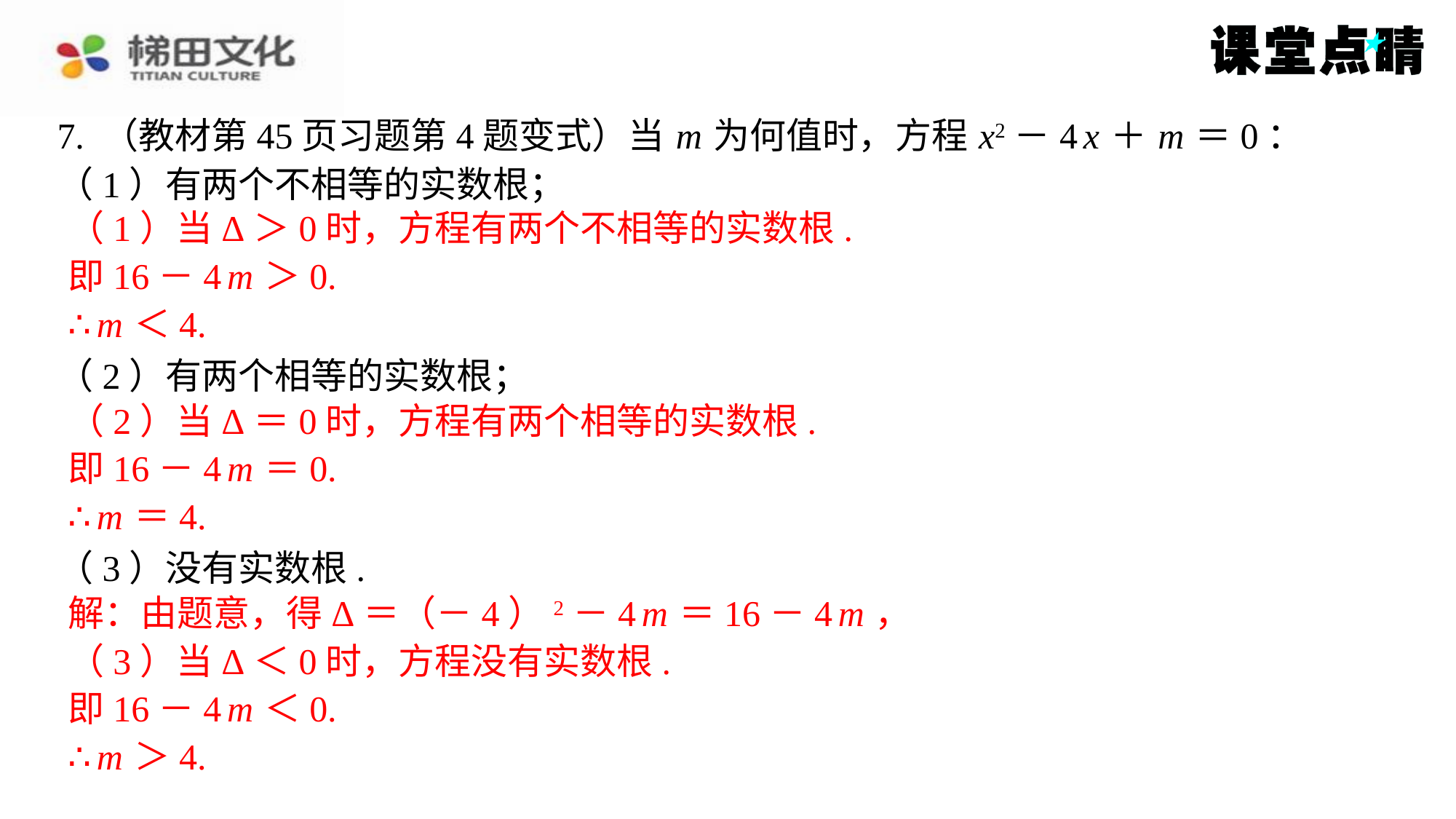

7. （教材第45页习题第4题变式）当 m 为何值时，方程 x2－4 x ＋ m ＝0：
（1）有两个不相等的实数根；
（1）当Δ＞0时，方程有两个不相等的实数根.
即16－4 m ＞0.
∴ m ＜4.
（2）有两个相等的实数根；
（2）当Δ＝0时，方程有两个相等的实数根.
即16－4 m ＝0.
∴ m ＝4.
（3）没有实数根.
解：由题意，得Δ＝（－4）2－4 m ＝16－4 m ，
（3）当Δ＜0时，方程没有实数根.
即16－4 m ＜0.
∴ m ＞4.
（1）当Δ＞0时，方程有两个不相等的实数根.
即16－4 m ＞0.
∴ m ＜4.
（2）当Δ＝0时，方程有两个相等的实数根.
即16－4 m ＝0.
∴ m ＝4.
解：由题意，得Δ＝（－4）2－4 m ＝16－4 m ，
（3）当Δ＜0时，方程没有实数根.
即16－4 m ＜0.
∴ m ＞4.